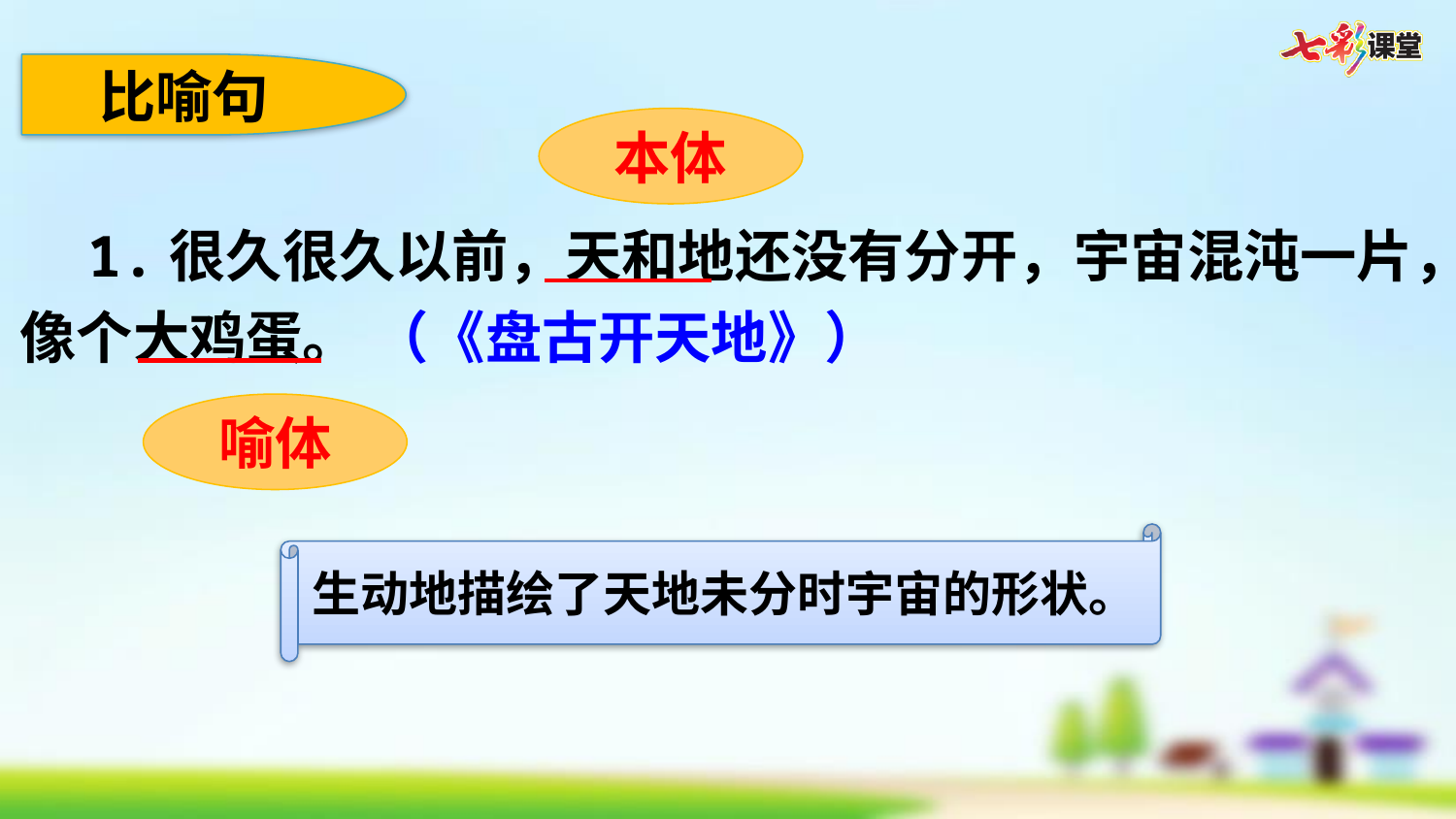

比喻句
本体
  1.很久很久以前，天和地还没有分开，宇宙混沌一片，像个大鸡蛋。 （《盘古开天地》）

喻体
生动地描绘了天地未分时宇宙的形状。